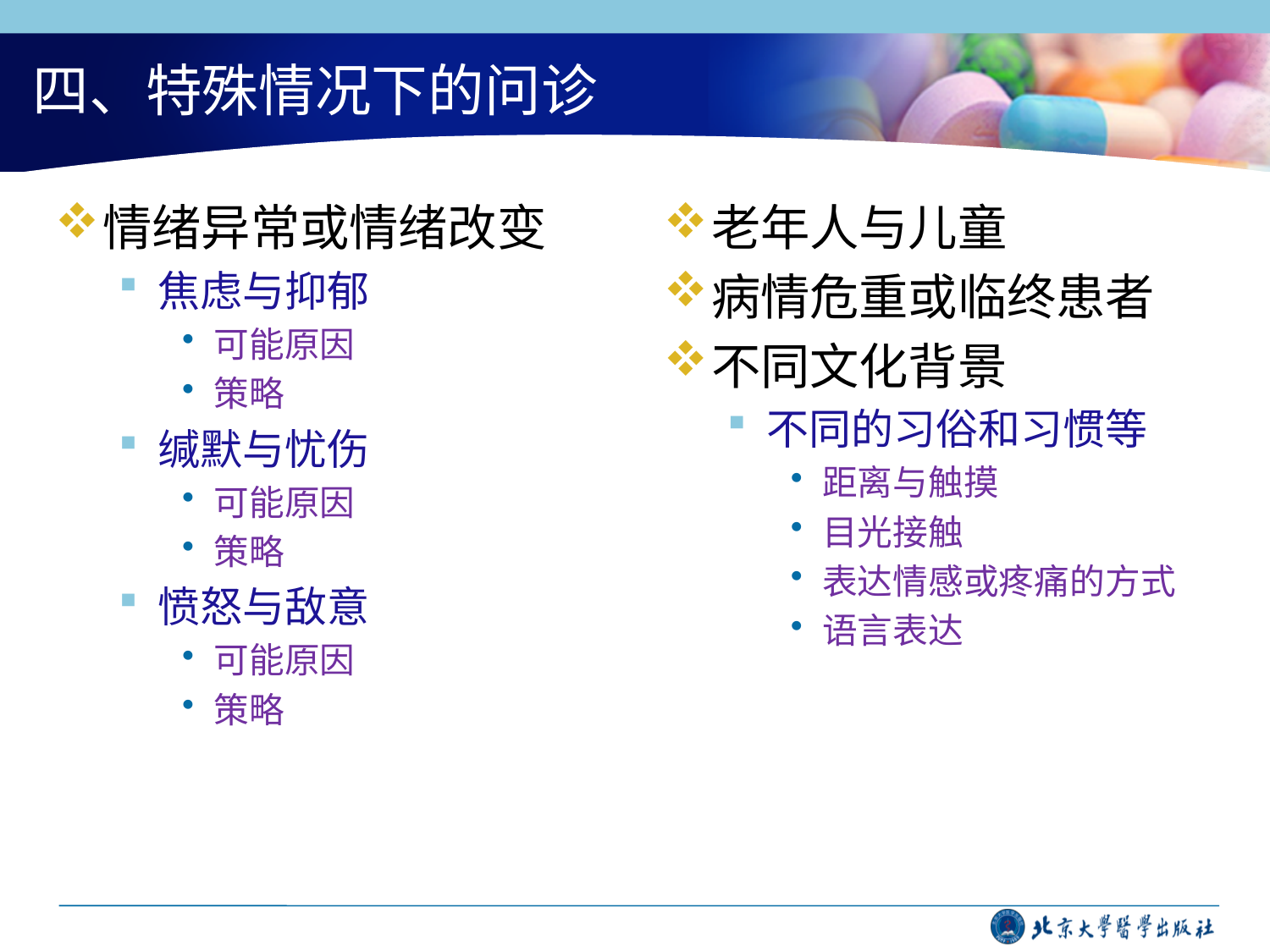

# 四、特殊情况下的问诊
情绪异常或情绪改变
焦虑与抑郁
可能原因
策略
缄默与忧伤
可能原因
策略
愤怒与敌意
可能原因
策略
老年人与儿童
病情危重或临终患者
不同文化背景
不同的习俗和习惯等
距离与触摸
目光接触
表达情感或疼痛的方式
语言表达